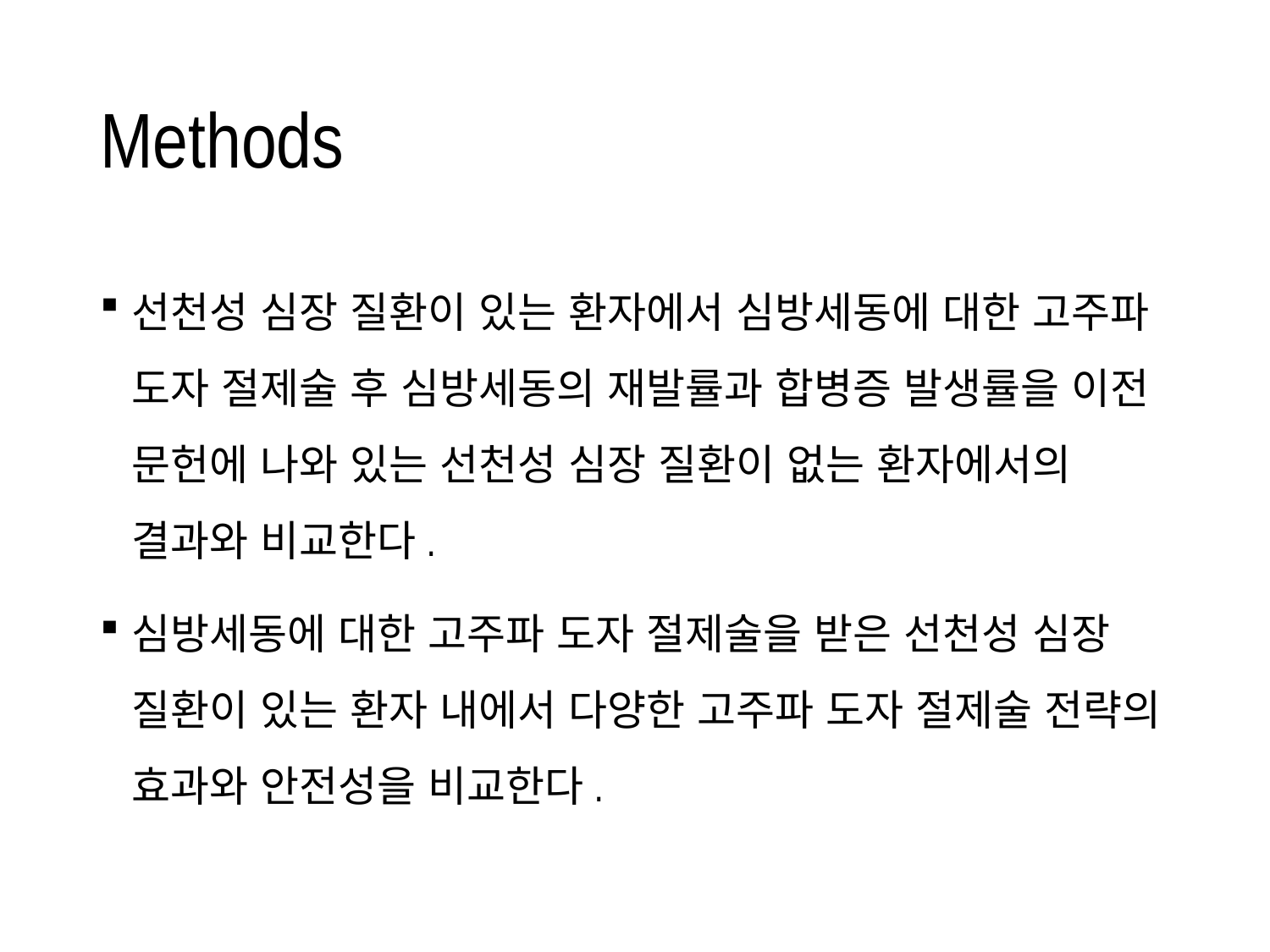

# Methods
선천성 심장 질환이 있는 환자에서 심방세동에 대한 고주파 도자 절제술 후 심방세동의 재발률과 합병증 발생률을 이전 문헌에 나와 있는 선천성 심장 질환이 없는 환자에서의 결과와 비교한다.
심방세동에 대한 고주파 도자 절제술을 받은 선천성 심장 질환이 있는 환자 내에서 다양한 고주파 도자 절제술 전략의 효과와 안전성을 비교한다.